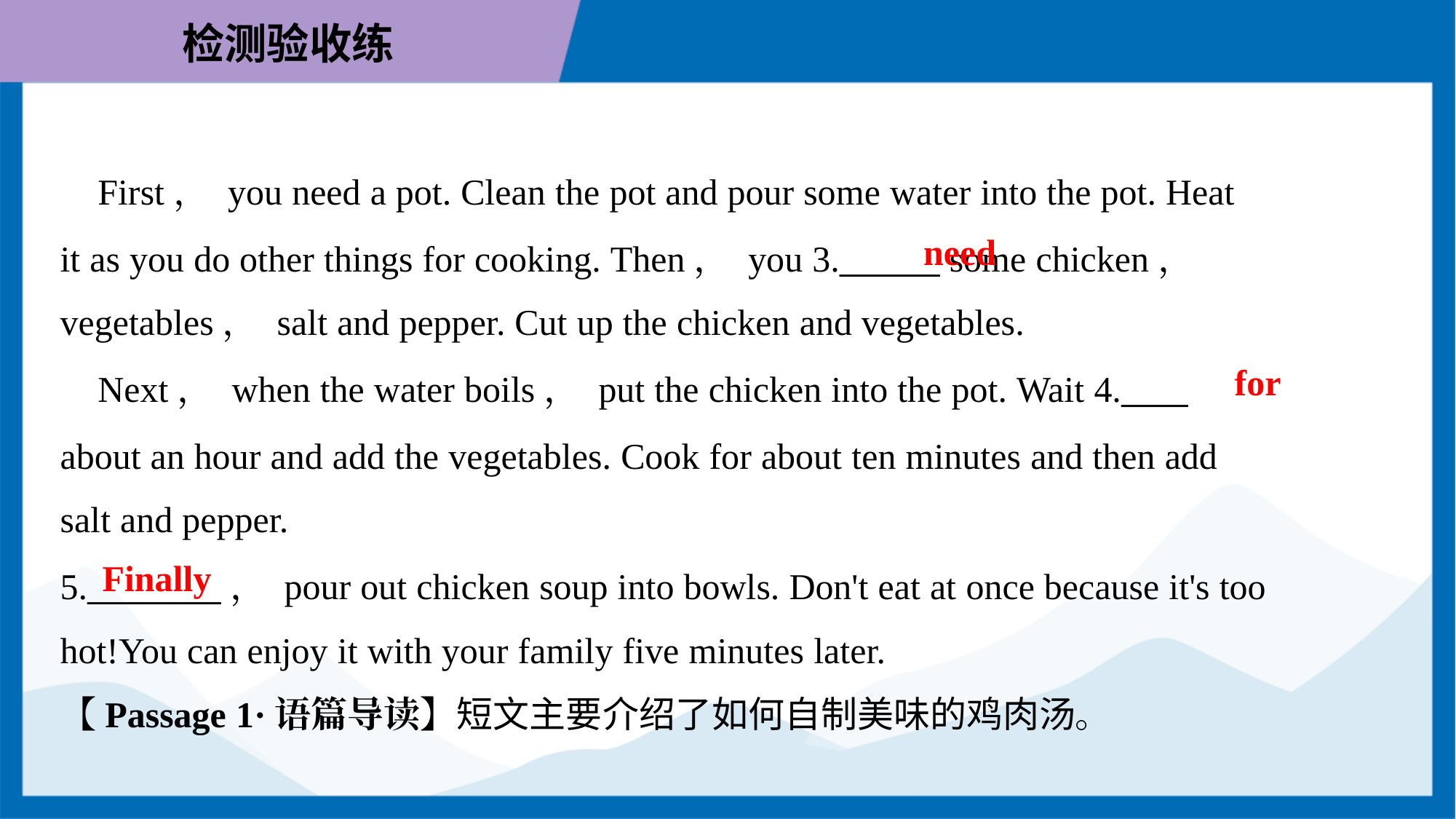

First， you need a pot. Clean the pot and pour some water into the pot. Heat
it as you do other things for cooking. Then， you 3.______ some chicken，
vegetables， salt and pepper. Cut up the chicken and vegetables.
need
for
    Next， when the water boils， put the chicken into the pot. Wait 4.____
about an hour and add the vegetables. Cook for about ten minutes and then add
salt and pepper.
Finally
5.________， pour out chicken soup into bowls. Don't eat at once because it's too
hot!You can enjoy it with your family five minutes later.
【Passage 1·语篇导读】短文主要介绍了如何自制美味的鸡肉汤。